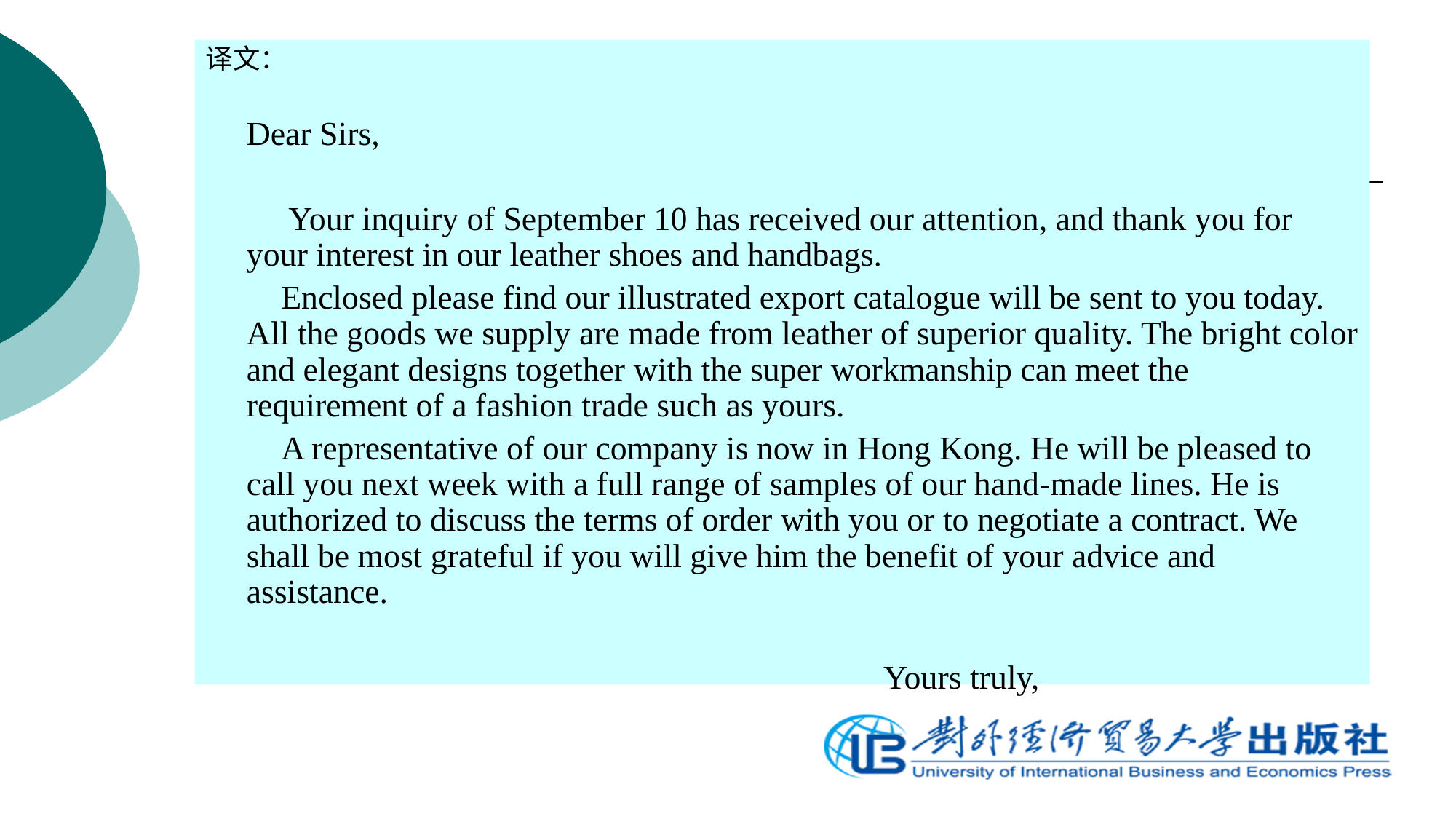

#
译文：

	Dear Sirs,

	     Your inquiry of September 10 has received our attention, and thank you for your interest in our leather shoes and handbags.
         Enclosed please find our illustrated export catalogue will be sent to you today. All the goods we supply are made from leather of superior quality. The bright color and elegant designs together with the super workmanship can meet the requirement of a fashion trade such as yours.
         A representative of our company is now in Hong Kong. He will be pleased to call you next week with a full range of samples of our hand-made lines. He is authorized to discuss the terms of order with you or to negotiate a contract. We shall be most grateful if you will give him the benefit of your advice and assistance.

                                                                                 Yours truly,